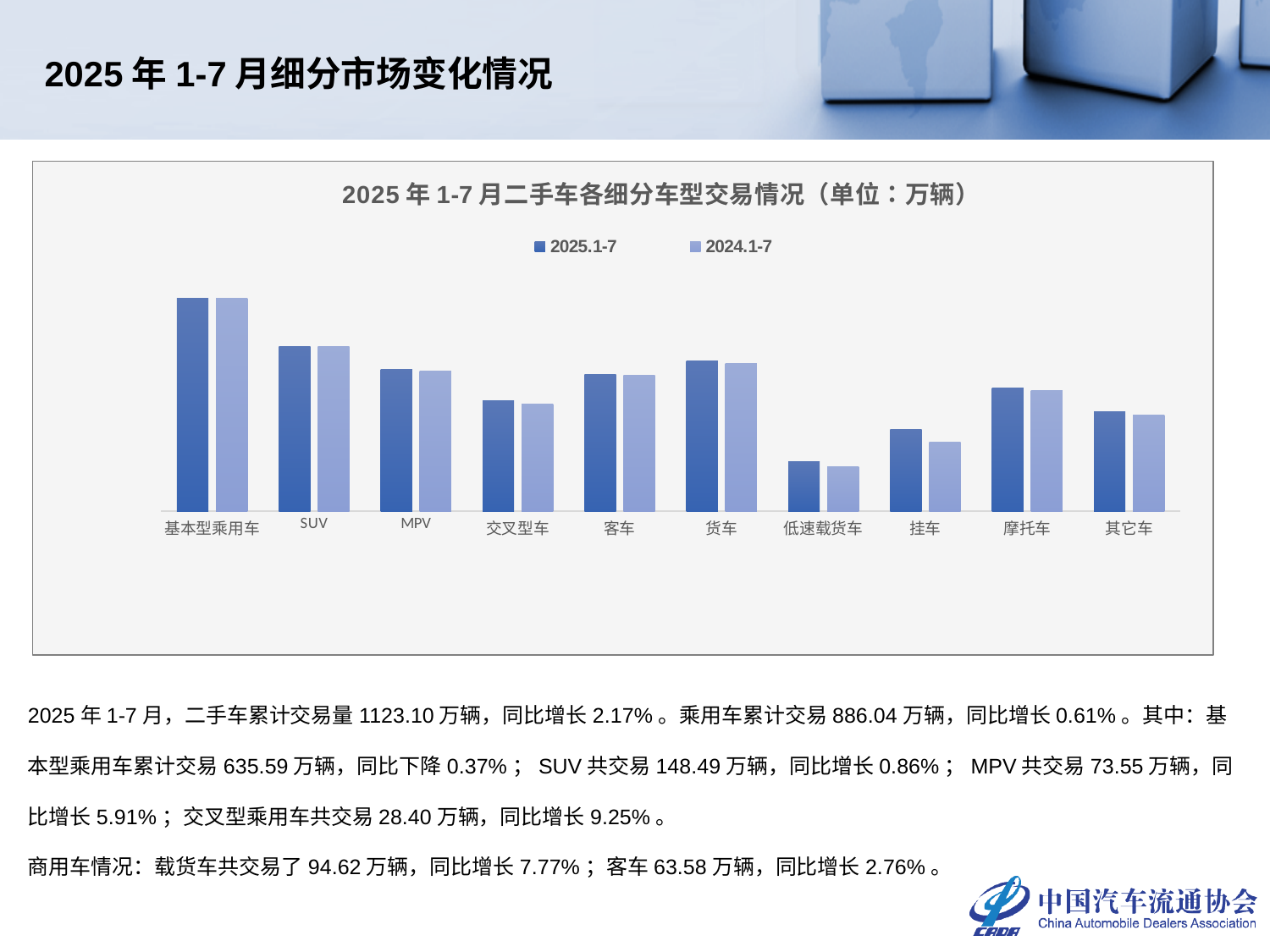

2025年1-7月细分市场变化情况

### Chart: 2025年1-7月二手车各细分车型交易情况（单位：万辆）

| Category | 2025.1-7 | 2024.1-7 |
|---|---|---|
| 基本型乘用车 | 635.5857 | 637.9669 |
| SUV | 148.4947 | 147.2349 |
| MPV | 73.5519 | 69.448 |
| 交叉型车 | 28.4048 | 25.9987 |
| 客车 | 63.5792 | 61.8745 |
| 货车 | 94.62 | 87.8012 |
| 低速载货车 | 4.5514 | 3.8474 |
| 挂车 | 11.8919 | 8.0367 |
| 摩托车 | 42.1832 | 38.494 |
| 其它车 | 20.2367 | 18.5301 |
2025年1-7月，二手车累计交易量1123.10万辆，同比增长2.17%。乘用车累计交易886.04万辆，同比增长0.61%。其中：基本型乘用车累计交易635.59万辆，同比下降0.37%；SUV共交易148.49万辆，同比增长0.86%；MPV共交易73.55万辆，同比增长5.91%；交叉型乘用车共交易28.40万辆，同比增长9.25%。
商用车情况：载货车共交易了94.62万辆，同比增长7.77%；客车63.58万辆，同比增长2.76%。